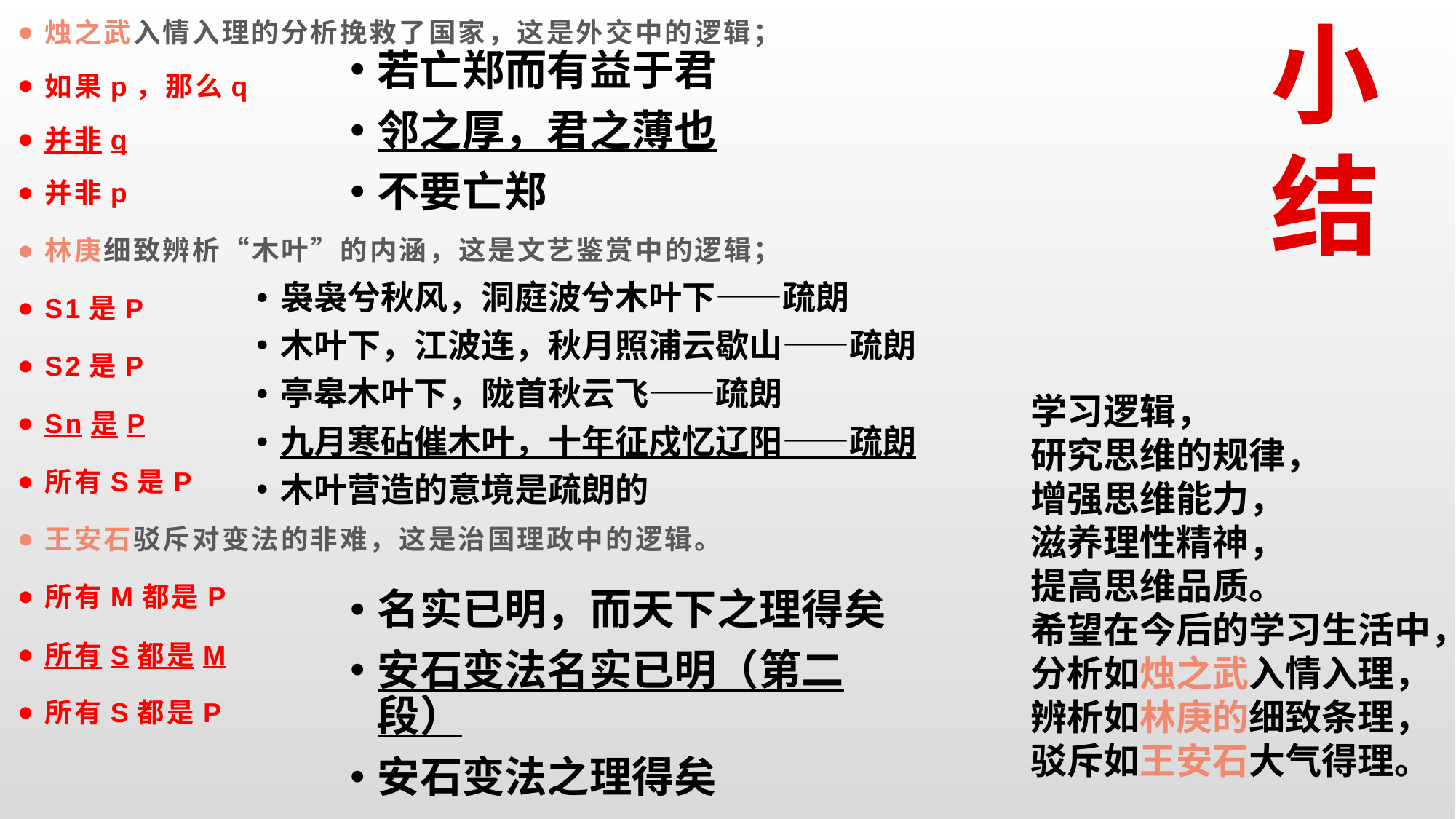

烛之武入情入理的分析挽救了国家，这是外交中的逻辑；
如果p，那么q
并非q
并非p
林庚细致辨析“木叶”的内涵，这是文艺鉴赏中的逻辑；
S1是P
S2是P
Sn是P
所有S是P
王安石驳斥对变法的非难，这是治国理政中的逻辑。
所有M都是P
所有S都是M
所有S都是P
# 小 结
若亡郑而有益于君
邻之厚，君之薄也
不要亡郑

袅袅兮秋风，洞庭波兮木叶下——疏朗
木叶下，江波连，秋月照浦云歇山——疏朗
亭皋木叶下，陇首秋云飞——疏朗
九月寒砧催木叶，十年征戍忆辽阳——疏朗
木叶营造的意境是疏朗的

学习逻辑，
研究思维的规律，
增强思维能力，
滋养理性精神，
提高思维品质。
希望在今后的学习生活中，
分析如烛之武入情入理，
辨析如林庚的细致条理，
驳斥如王安石大气得理。
名实已明，而天下之理得矣
安石变法名实已明（第二段）
安石变法之理得矣